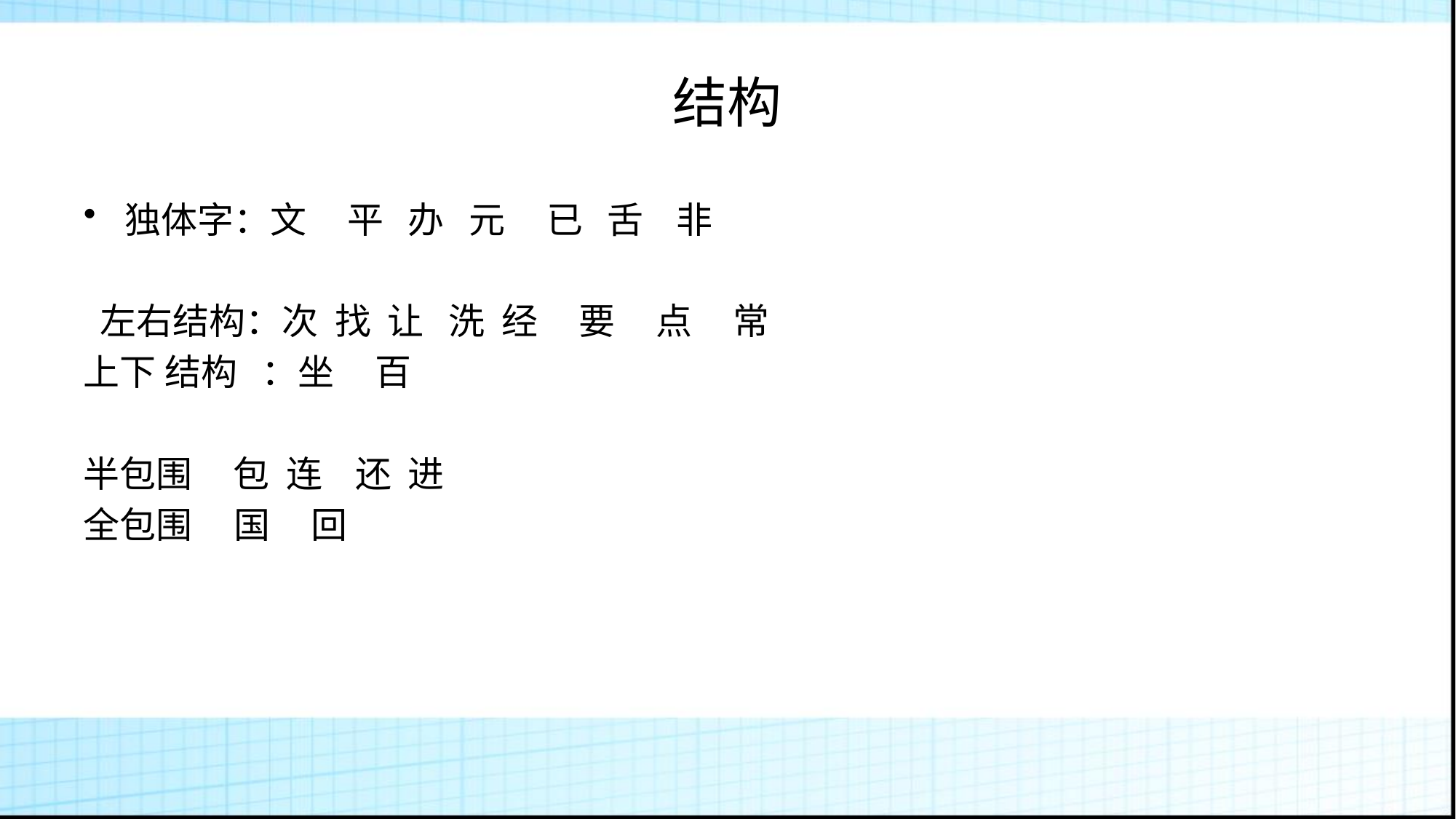

# 结构
独体字：文     平   办   元     已   舌    非

 左右结构：次  找  让   洗  经     要     点     常
上下 结构   ：坐     百

半包围     包  连    还  进
全包围     国     回